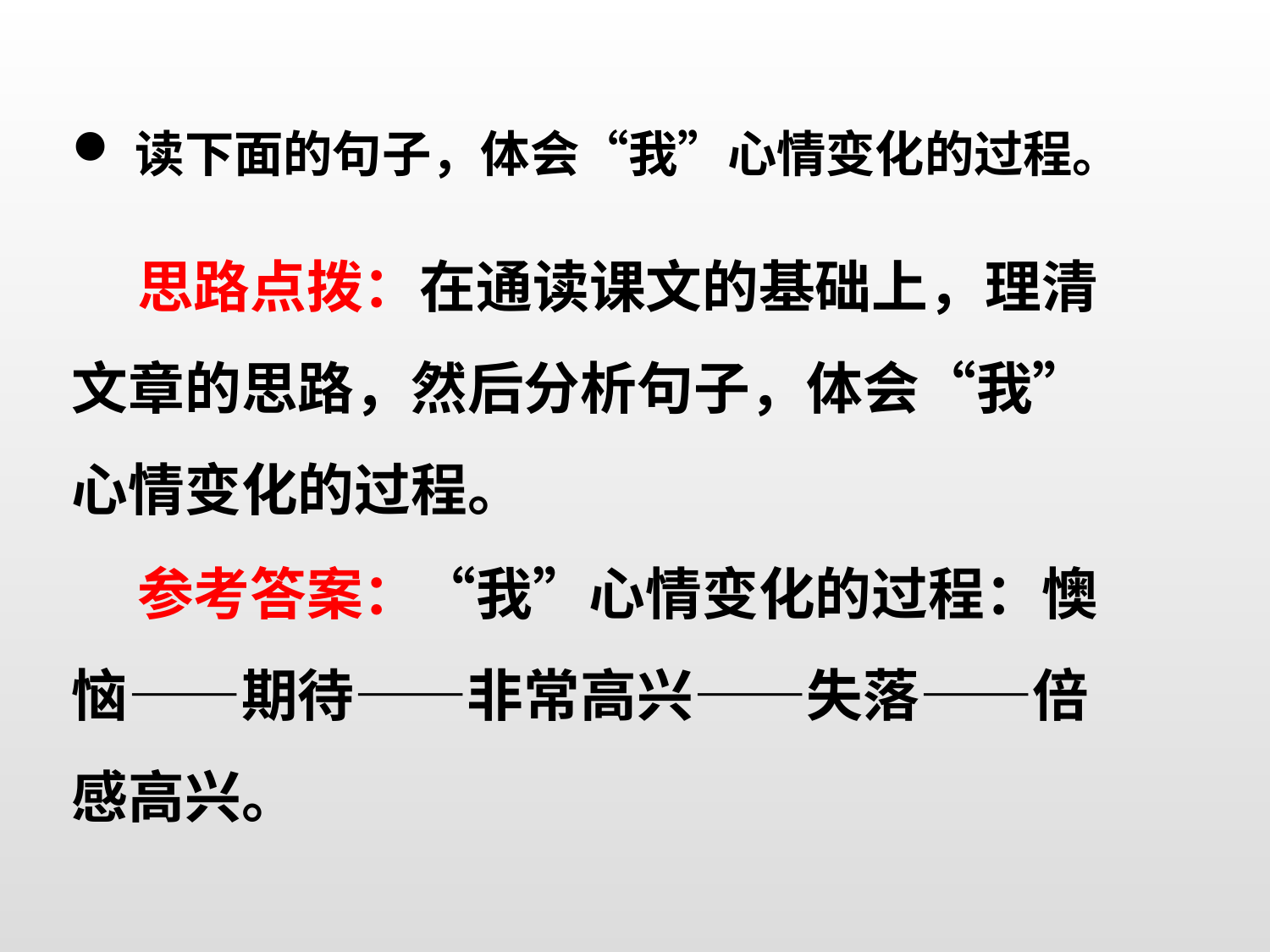

读下面的句子，体会“我”心情变化的过程。
    思路点拨：在通读课文的基础上，理清文章的思路，然后分析句子，体会“我”心情变化的过程。
    参考答案：“我”心情变化的过程：懊恼——期待——非常高兴——失落——倍感高兴。